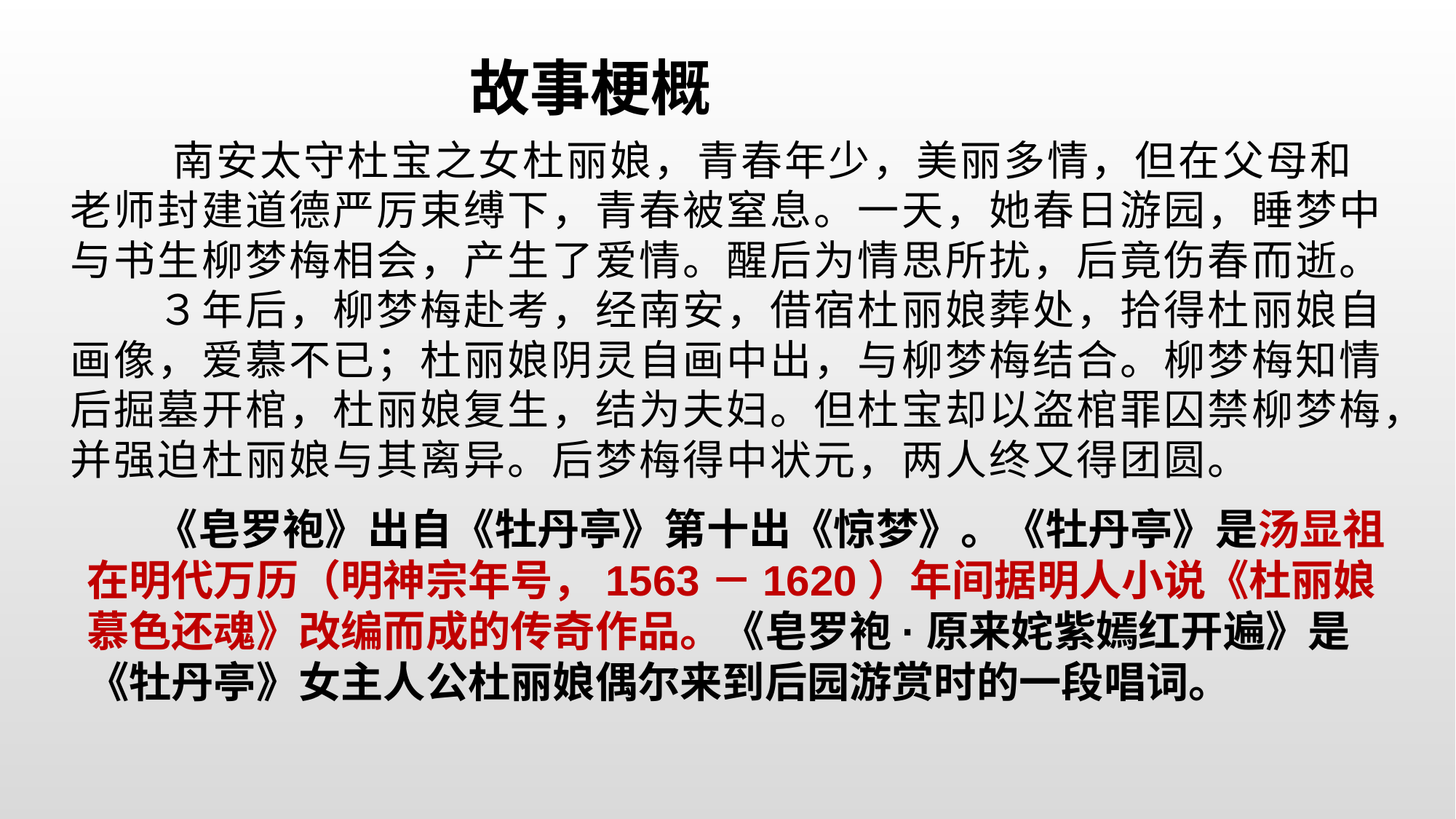

故事梗概
        南安太守杜宝之女杜丽娘，青春年少，美丽多情，但在父母和老师封建道德严厉束缚下，青春被窒息。一天，她春日游园，睡梦中与书生柳梦梅相会，产生了爱情。醒后为情思所扰，后竟伤春而逝。
　　３年后，柳梦梅赴考，经南安，借宿杜丽娘葬处，拾得杜丽娘自画像，爱慕不已；杜丽娘阴灵自画中出，与柳梦梅结合。柳梦梅知情后掘墓开棺，杜丽娘复生，结为夫妇。但杜宝却以盗棺罪囚禁柳梦梅，并强迫杜丽娘与其离异。后梦梅得中状元，两人终又得团圆。
       《皂罗袍》出自《牡丹亭》第十出《惊梦》。《牡丹亭》是汤显祖在明代万历（明神宗年号，1563－1620）年间据明人小说《杜丽娘慕色还魂》改编而成的传奇作品。《皂罗袍·原来姹紫嫣红开遍》是《牡丹亭》女主人公杜丽娘偶尔来到后园游赏时的一段唱词。